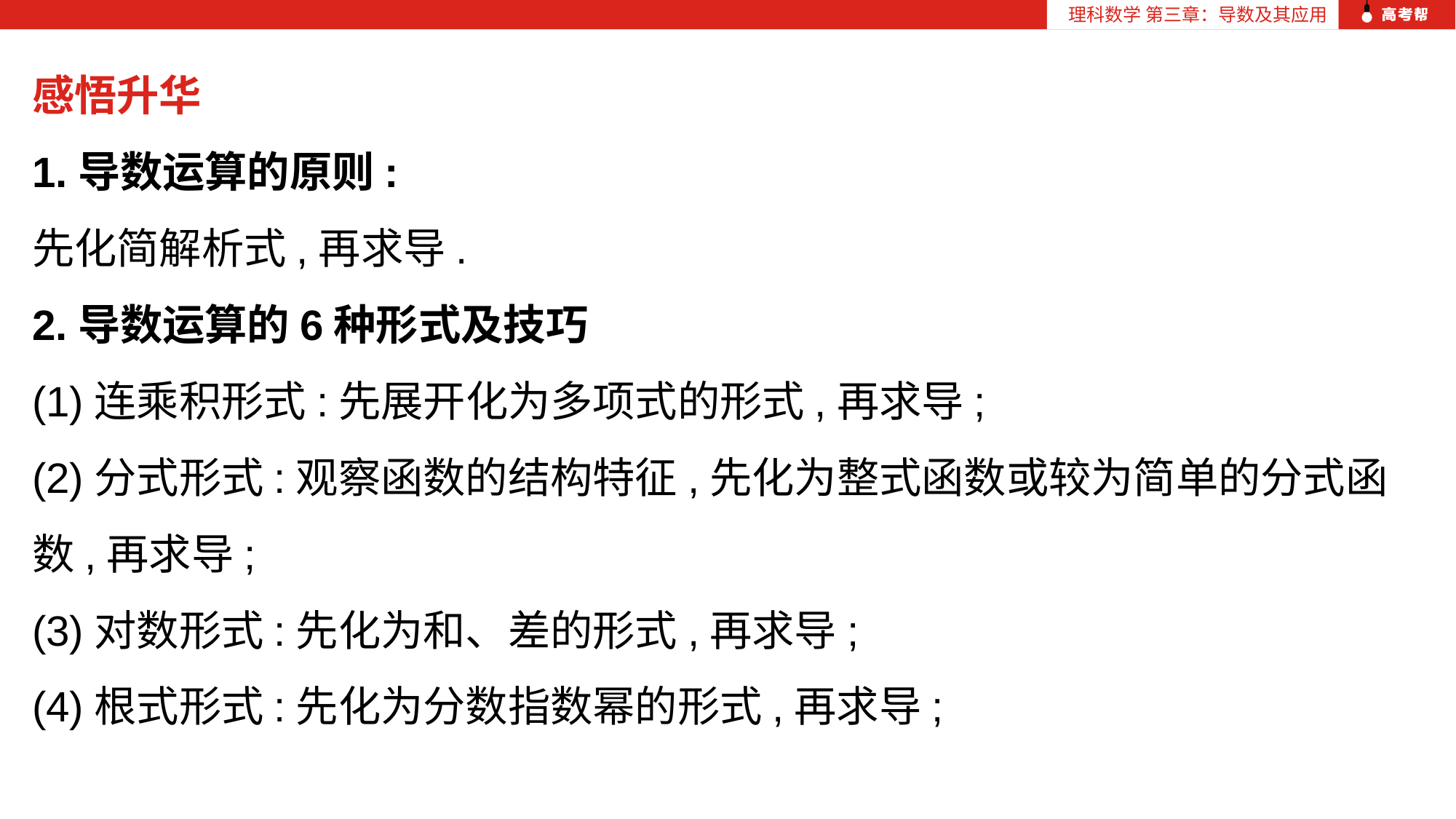

理科数学 第三章：导数及其应用
理科数学 第三章：导数及其应用

感悟升华
1.导数运算的原则:
先化简解析式,再求导.
2.导数运算的6种形式及技巧
(1)连乘积形式:先展开化为多项式的形式,再求导;
(2)分式形式:观察函数的结构特征,先化为整式函数或较为简单的分式函数,再求导;
(3)对数形式:先化为和、差的形式,再求导;
(4)根式形式:先化为分数指数幂的形式,再求导;